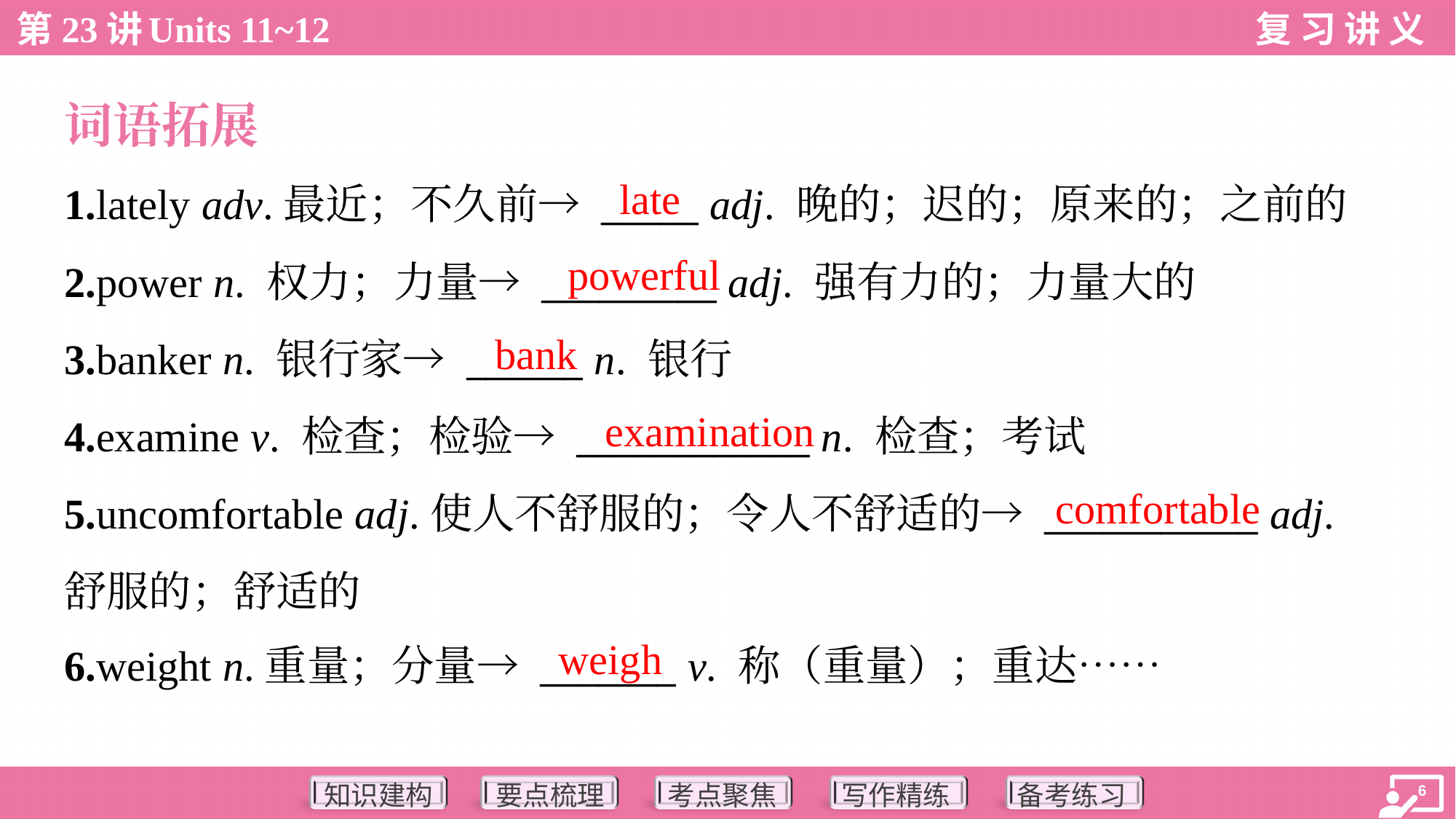

词语拓展
late
1.lately adv.最近；不久前→ _____ adj. 晚的；迟的；原来的；之前的
2.power n. 权力；力量→ _________ adj. 强有力的；力量大的
3.banker n. 银行家→ ______ n. 银行
4.examine v. 检查；检验→ ____________ n. 检查；考试
5.uncomfortable adj.使人不舒服的；令人不舒适的→ ___________ adj.
舒服的；舒适的
6.weight n.重量；分量→ _______ v. 称（重量）；重达……
powerful
bank
examination
comfortable
weigh